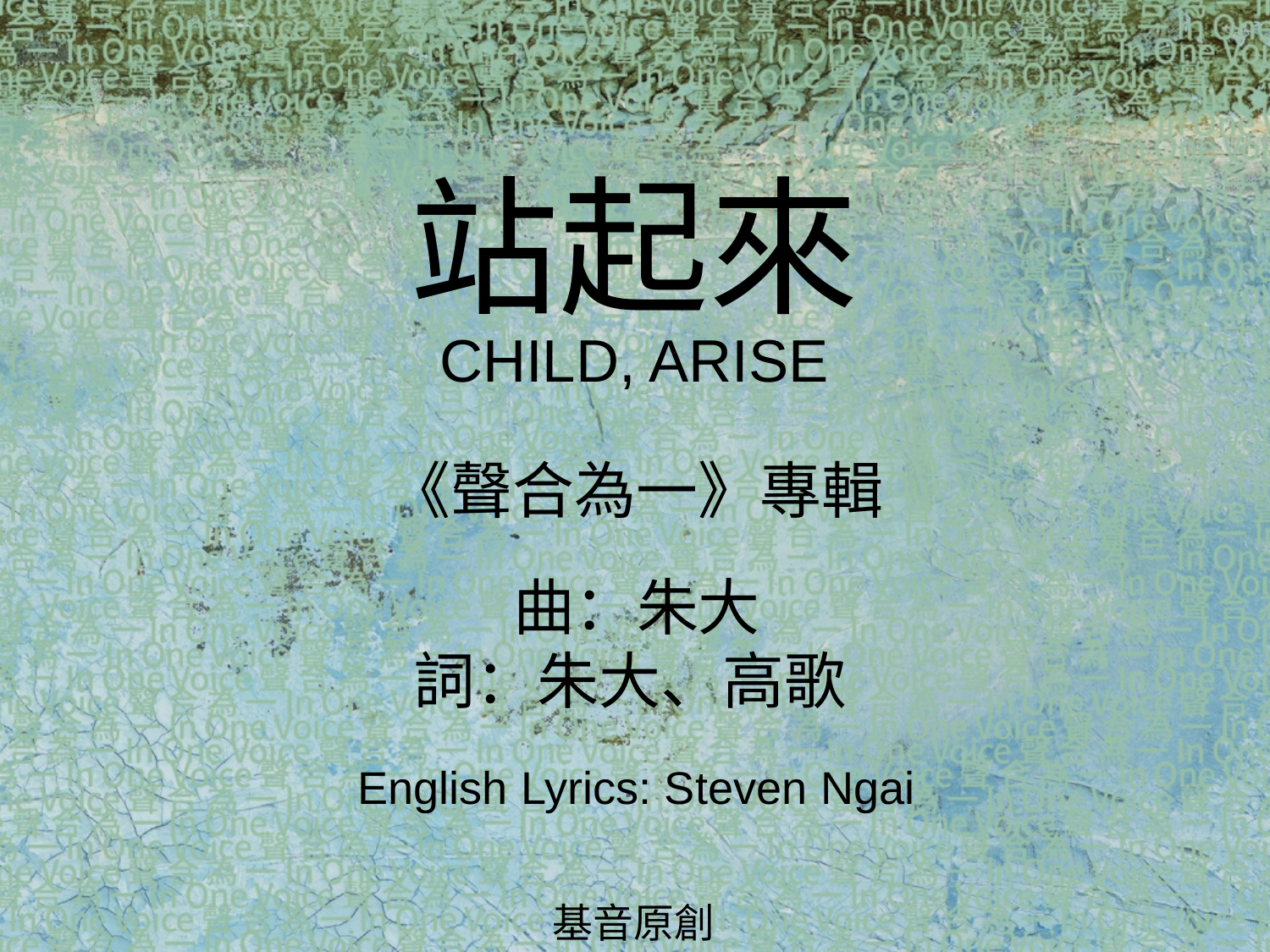

站起來
CHILD, ARISE

# 《聲合為一》專輯 曲：朱大 詞：朱大、高歌 English Lyrics: Steven Ngai
基音原創